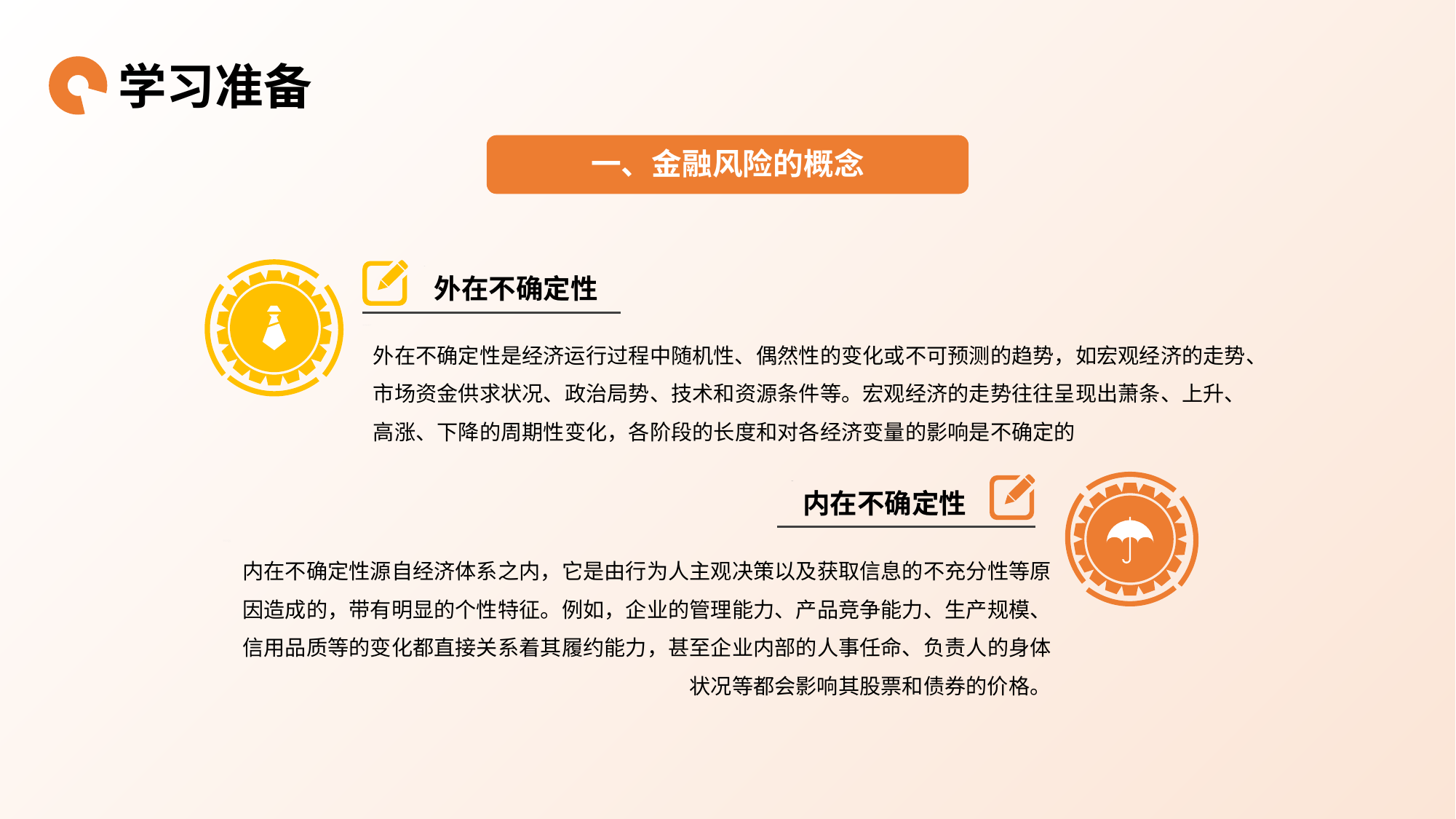

学习准备

一、金融风险的概念

外在不确定性
外在不确定性是经济运行过程中随机性、偶然性的变化或不可预测的趋势，如宏观经济的走势、市场资金供求状况、政治局势、技术和资源条件等。宏观经济的走势往往呈现出萧条、上升、高涨、下降的周期性变化，各阶段的长度和对各经济变量的影响是不确定的

内在不确定性

内在不确定性源自经济体系之内，它是由行为人主观决策以及获取信息的不充分性等原因造成的，带有明显的个性特征。例如，企业的管理能力、产品竞争能力、生产规模、信用品质等的变化都直接关系着其履约能力，甚至企业内部的人事任命、负责人的身体状况等都会影响其股票和债券的价格。